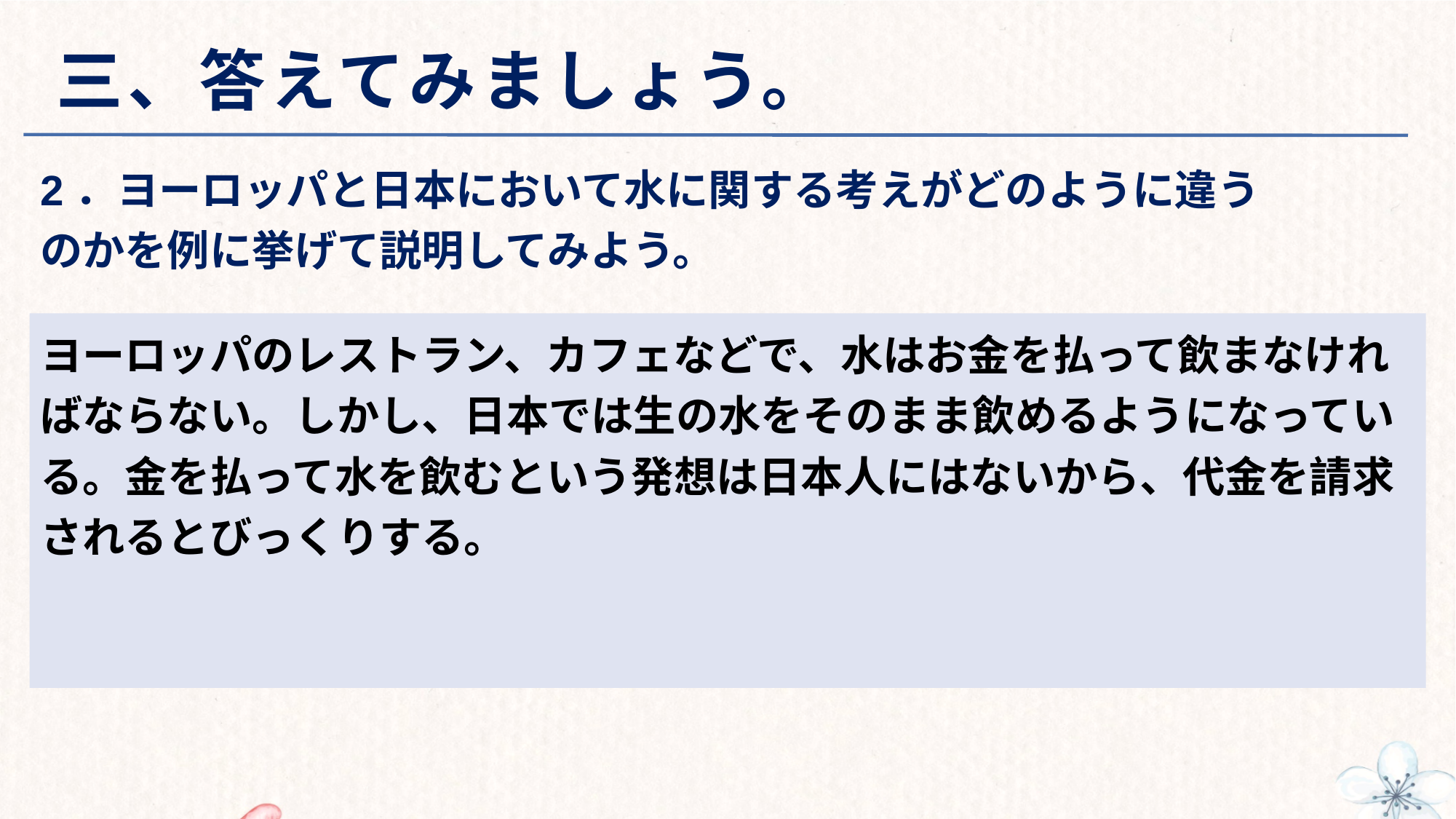

# 三、答えてみましょう。
2．ヨーロッパと日本において水に関する考えがどのように違う
のかを例に挙げて説明してみよう。
ヨーロッパのレストラン、カフェなどで、水はお金を払って飲まなければならない。しかし、日本では生の水をそのまま飲めるようになっている。金を払って水を飲むという発想は日本人にはないから、代金を請求されるとびっくりする。